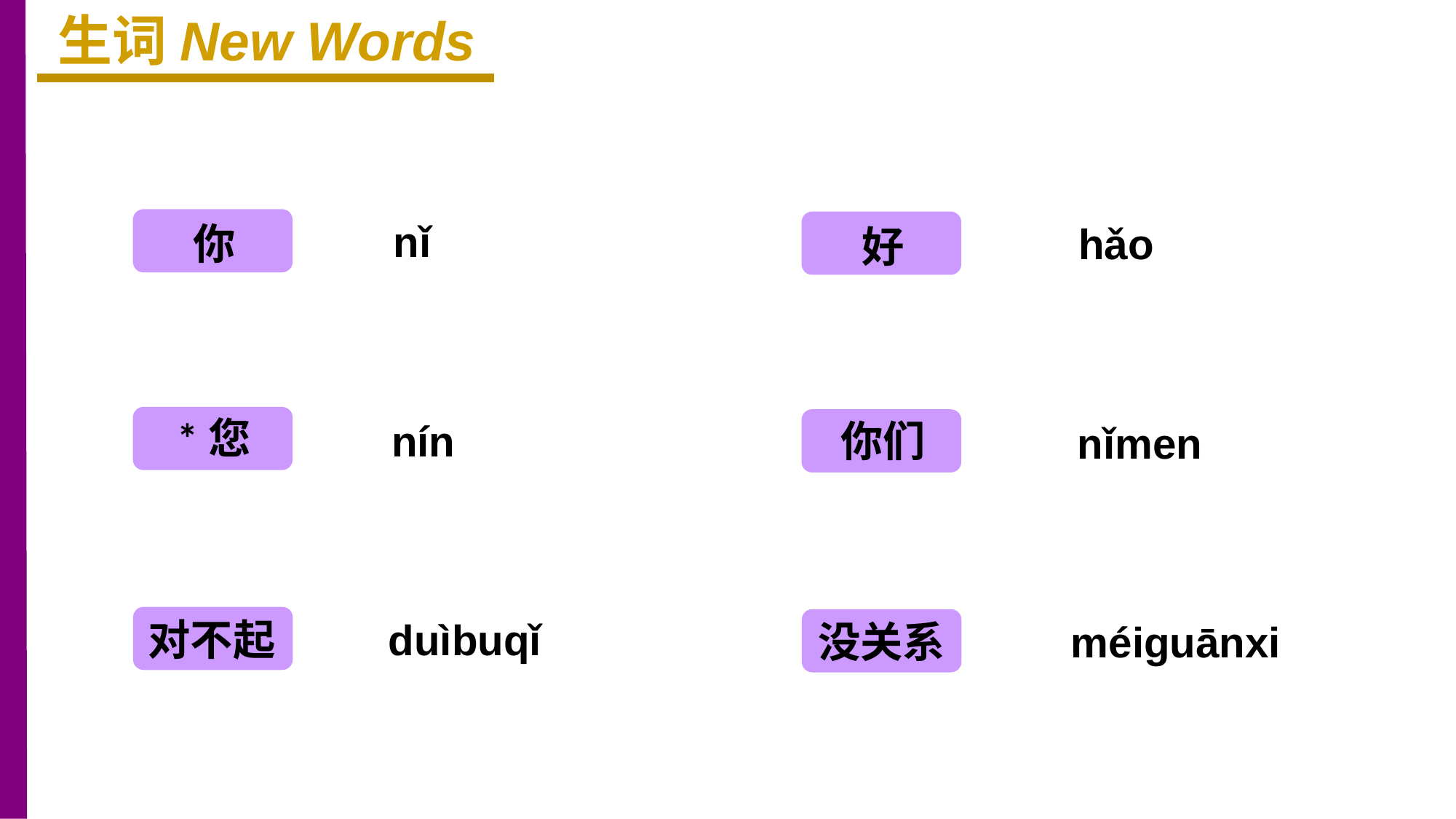

生词New Words
nǐ

你
hǎo

好
*您

你们

nín
nǐmen

对不起
duìbuqǐ

没关系
méiɡuānxi